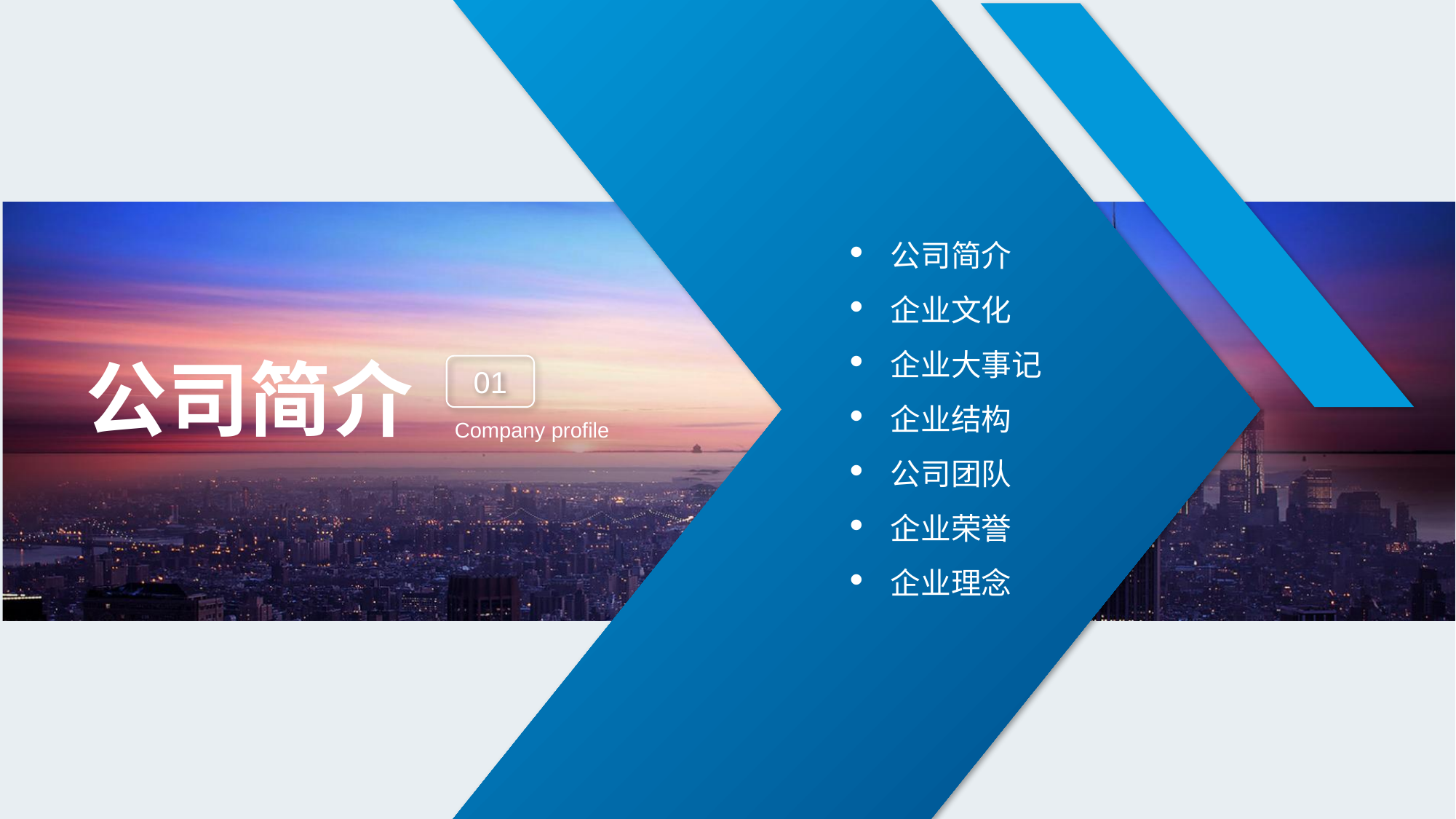

公司简介
企业文化
企业大事记
企业结构
公司团队
企业荣誉
企业理念
公司简介
01
Company profile